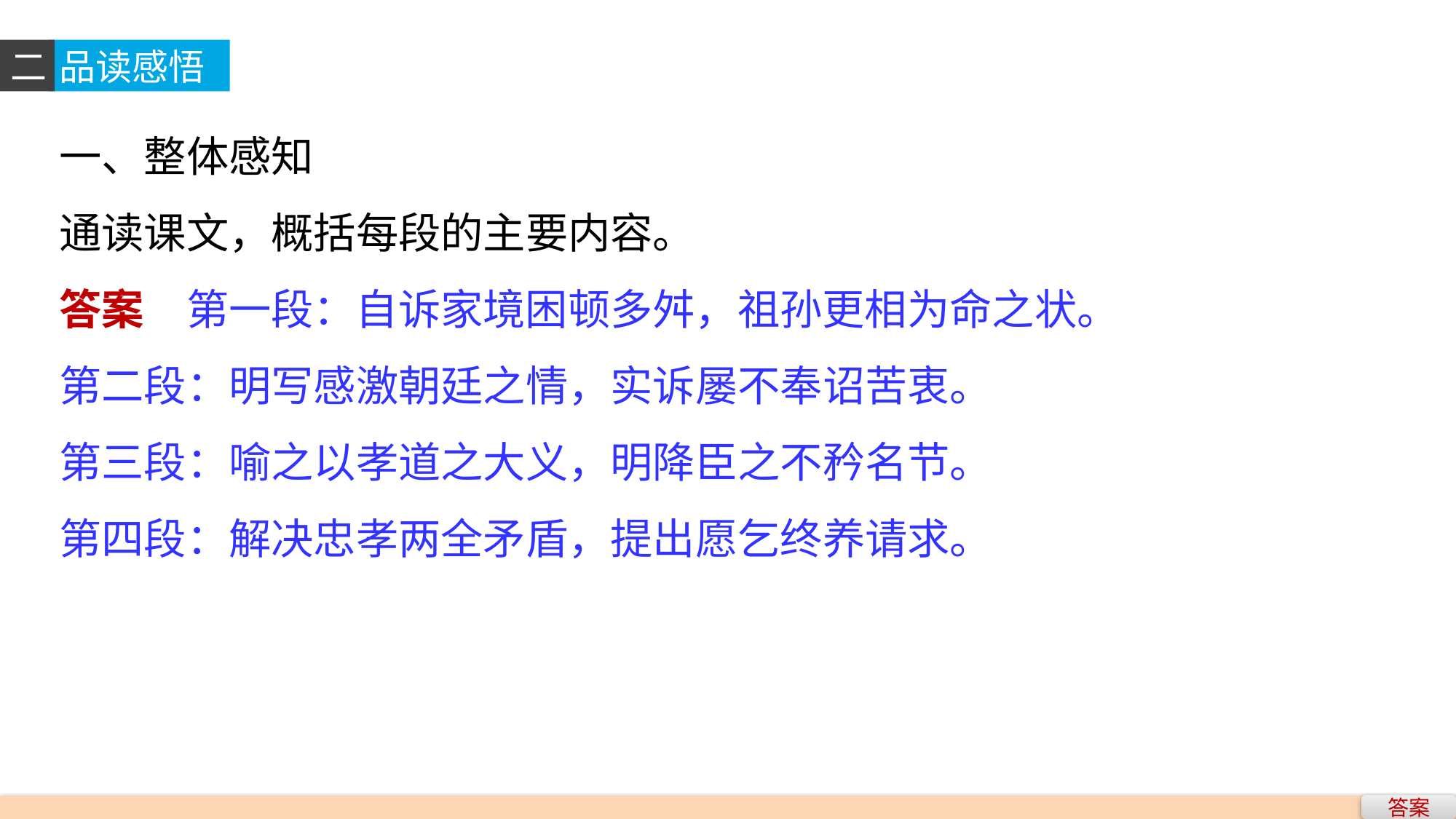

二
品读感悟
一、整体感知
通读课文，概括每段的主要内容。
答案　第一段：自诉家境困顿多舛，祖孙更相为命之状。
第二段：明写感激朝廷之情，实诉屡不奉诏苦衷。
第三段：喻之以孝道之大义，明降臣之不矜名节。
第四段：解决忠孝两全矛盾，提出愿乞终养请求。
答案